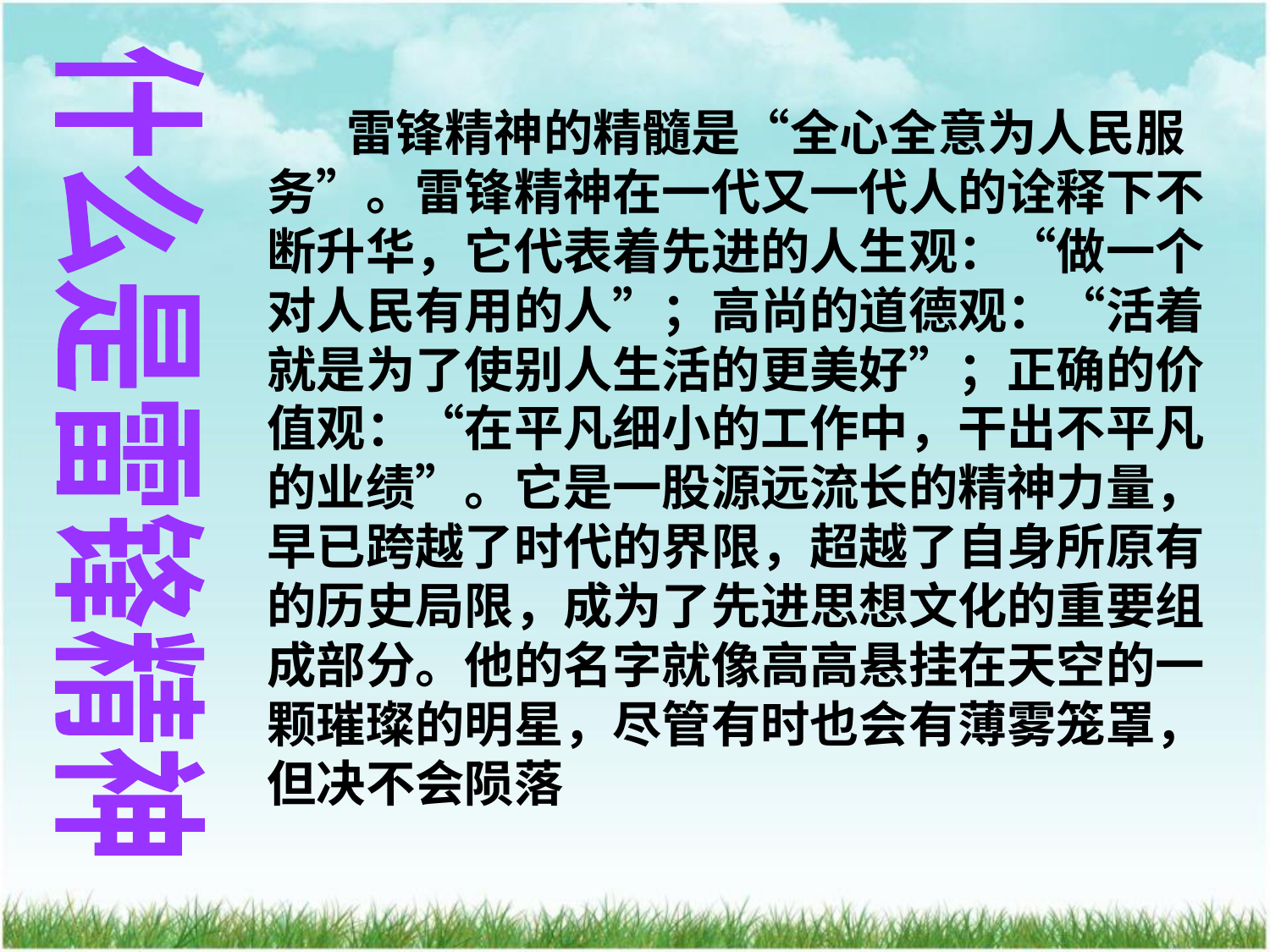

雷锋精神的精髓是“全心全意为人民服务”。雷锋精神在一代又一代人的诠释下不断升华，它代表着先进的人生观：“做一个对人民有用的人”；高尚的道德观：“活着就是为了使别人生活的更美好”；正确的价值观：“在平凡细小的工作中，干出不平凡的业绩”。它是一股源远流长的精神力量，早已跨越了时代的界限，超越了自身所原有的历史局限，成为了先进思想文化的重要组成部分。他的名字就像高高悬挂在天空的一颗璀璨的明星，尽管有时也会有薄雾笼罩，但决不会陨落
什么是雷锋精神